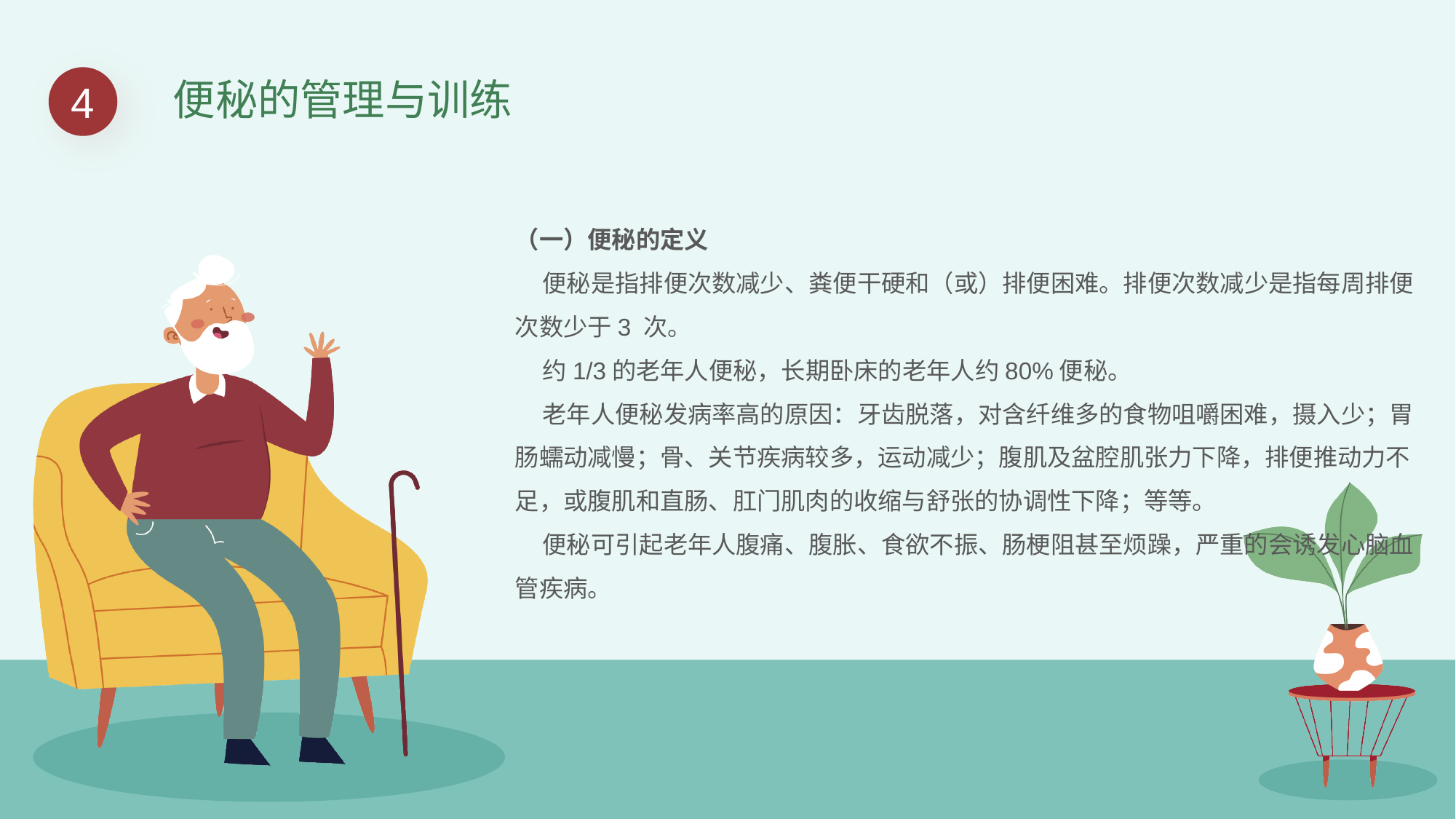

4
便秘的管理与训练
（一）便秘的定义
    便秘是指排便次数减少、粪便干硬和（或）排便困难。排便次数减少是指每周排便次数少于3 次。
    约1/3的老年人便秘，长期卧床的老年人约80%便秘。
    老年人便秘发病率高的原因：牙齿脱落，对含纤维多的食物咀嚼困难，摄入少；胃肠蠕动减慢；骨、关节疾病较多，运动减少；腹肌及盆腔肌张力下降，排便推动力不足，或腹肌和直肠、肛门肌肉的收缩与舒张的协调性下降；等等。
    便秘可引起老年人腹痛、腹胀、食欲不振、肠梗阻甚至烦躁，严重的会诱发心脑血管疾病。